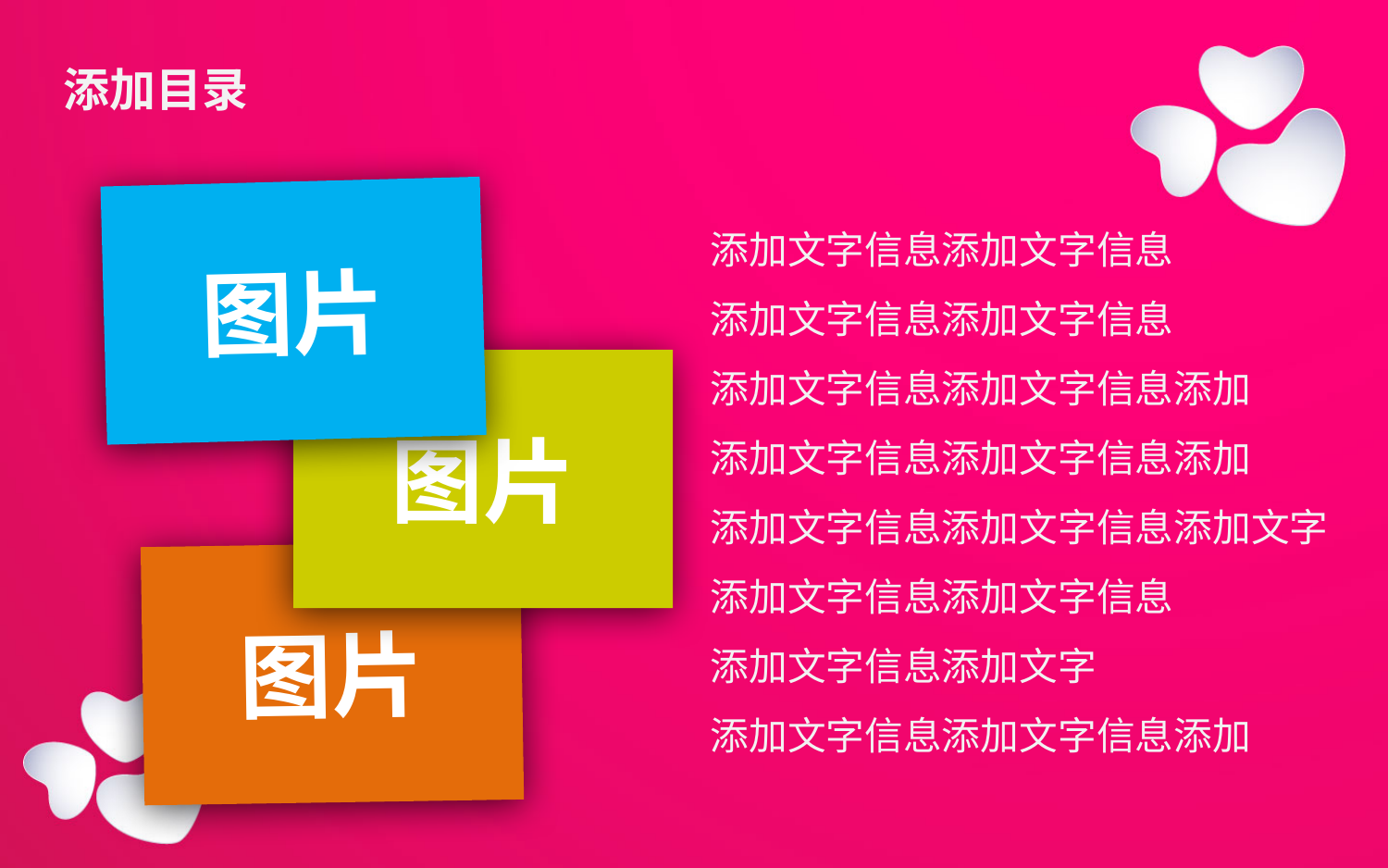

添加目录

图片
图片
图片
添加文字信息添加文字信息
添加文字信息添加文字信息
添加文字信息添加文字信息添加
添加文字信息添加文字信息添加
添加文字信息添加文字信息添加文字
添加文字信息添加文字信息
添加文字信息添加文字
添加文字信息添加文字信息添加